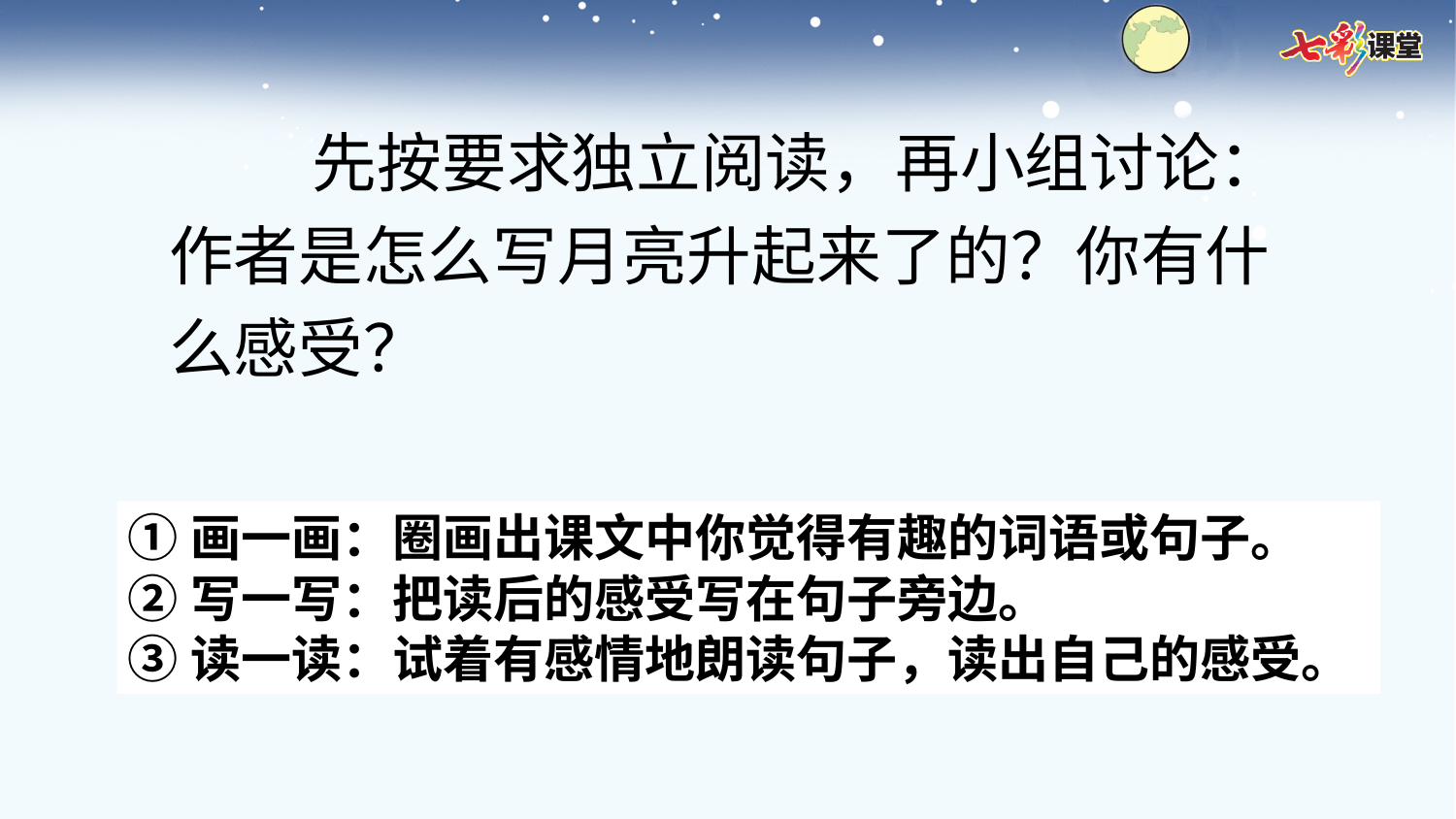

先按要求独立阅读，再小组讨论：作者是怎么写月亮升起来了的？你有什么感受？
①画一画：圈画出课文中你觉得有趣的词语或句子。
②写一写：把读后的感受写在句子旁边。
③读一读：试着有感情地朗读句子，读出自己的感受。